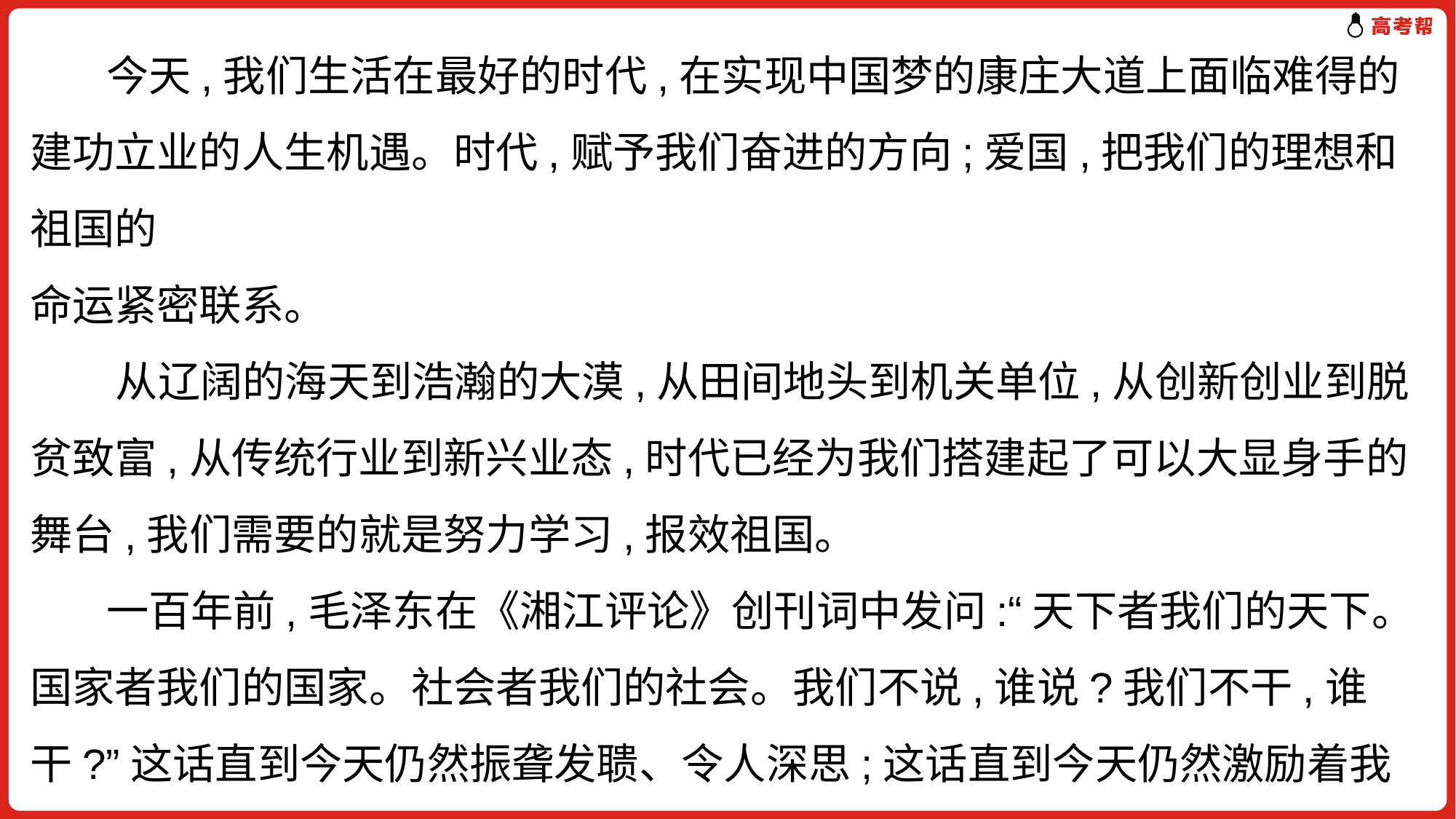

今天,我们生活在最好的时代,在实现中国梦的康庄大道上面临难得的建功立业的人生机遇。时代,赋予我们奋进的方向;爱国,把我们的理想和祖国的
命运紧密联系。
        从辽阔的海天到浩瀚的大漠,从田间地头到机关单位,从创新创业到脱贫致富,从传统行业到新兴业态,时代已经为我们搭建起了可以大显身手的舞台,我们需要的就是努力学习,报效祖国。
       一百年前,毛泽东在《湘江评论》创刊词中发问:“天下者我们的天下。国家者我们的国家。社会者我们的社会。我们不说,谁说?我们不干,谁干?”这话直到今天仍然振聋发聩、令人深思;这话直到今天仍然激励着我们要高